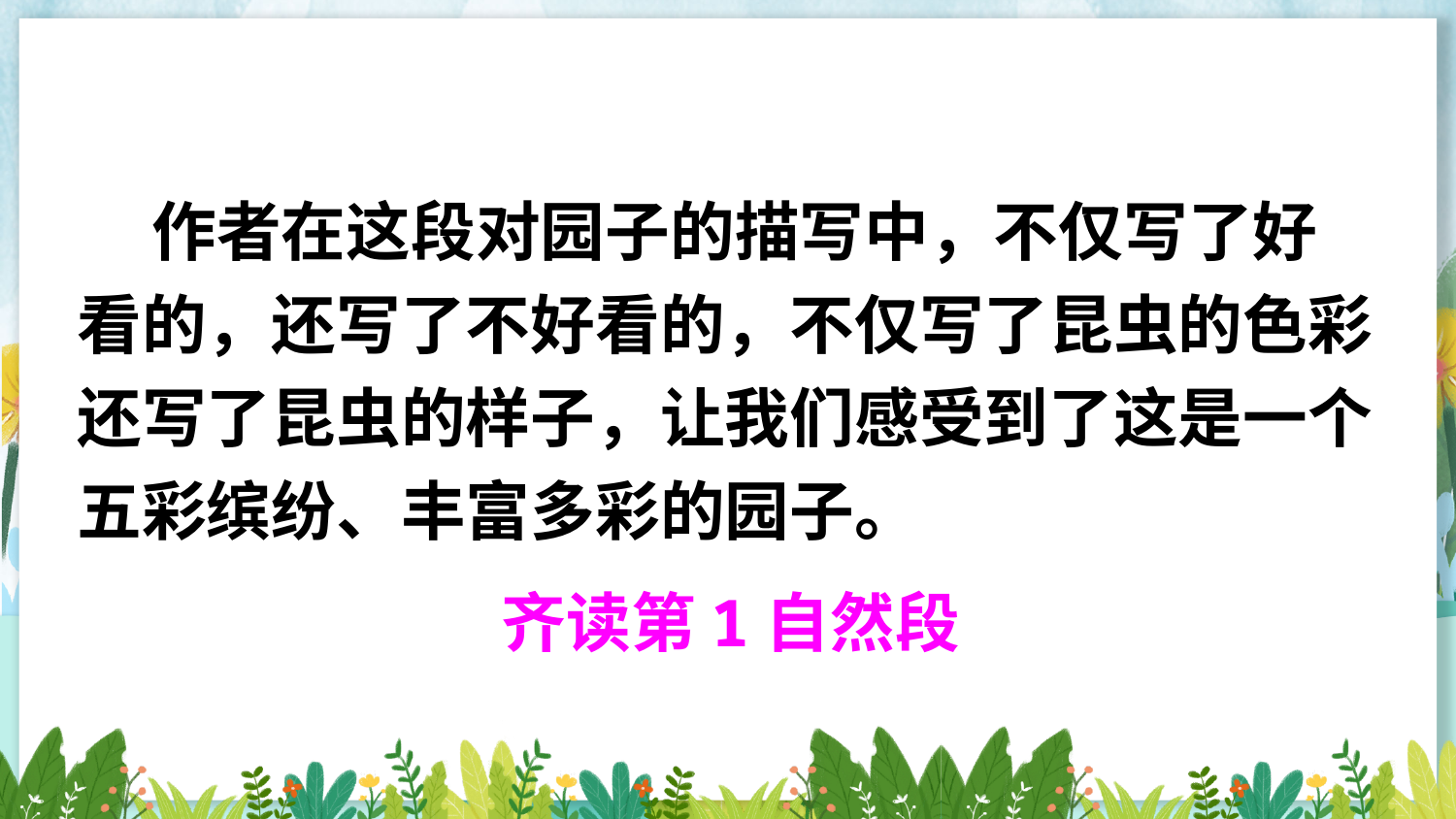

作者在这段对园子的描写中，不仅写了好看的，还写了不好看的，不仅写了昆虫的色彩还写了昆虫的样子，让我们感受到了这是一个五彩缤纷、丰富多彩的园子。
齐读第1自然段